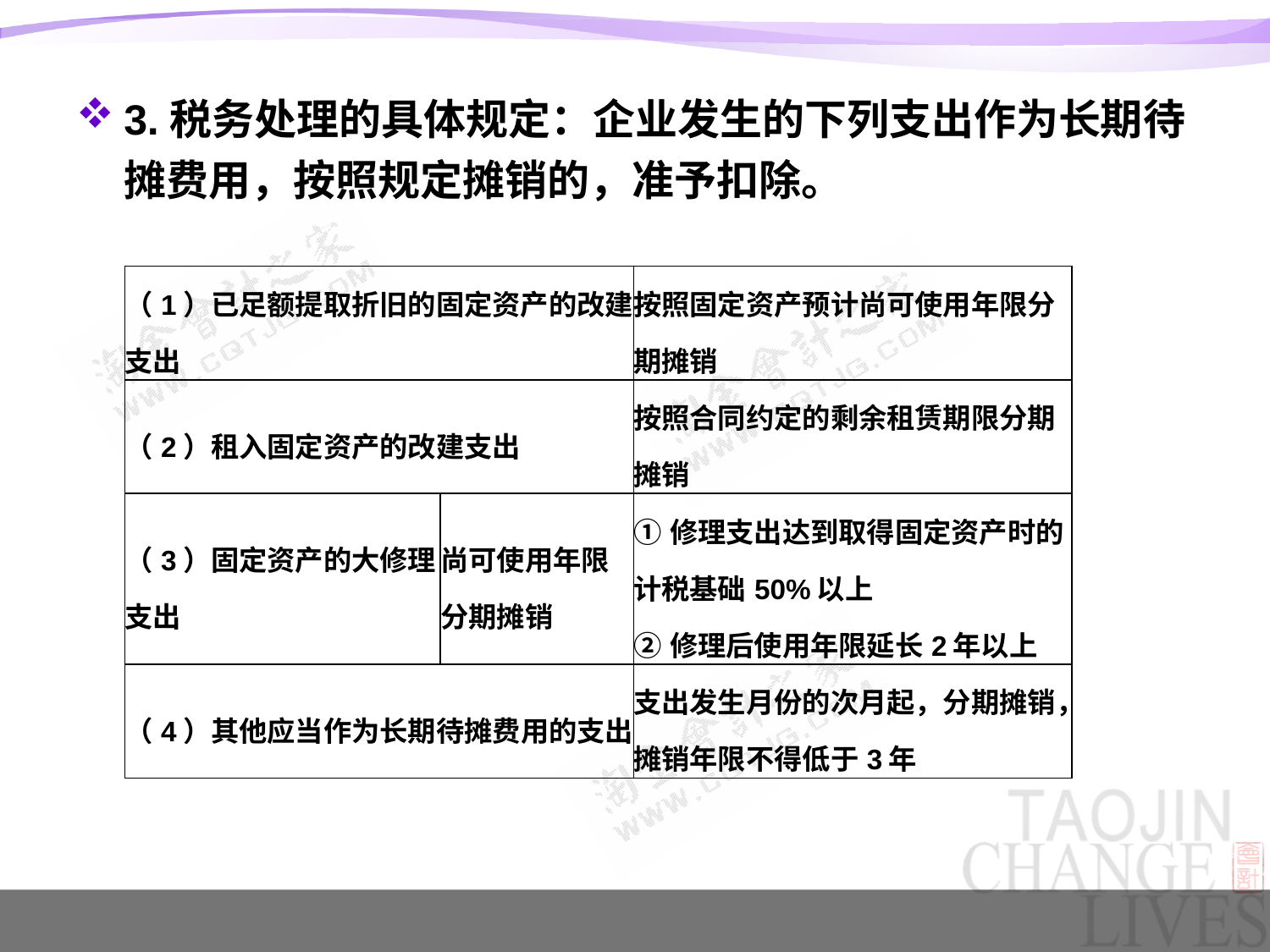

3.税务处理的具体规定：企业发生的下列支出作为长期待摊费用，按照规定摊销的，准予扣除。
| （1）已足额提取折旧的固定资产的改建支出 |  | 按照固定资产预计尚可使用年限分期摊销 |
| --- | --- | --- |
| （2）租入固定资产的改建支出 |  | 按照合同约定的剩余租赁期限分期摊销 |
| （3）固定资产的大修理支出 | 尚可使用年限分期摊销 | ①修理支出达到取得固定资产时的计税基础50%以上 ②修理后使用年限延长2年以上 |
| （4）其他应当作为长期待摊费用的支出 |  | 支出发生月份的次月起，分期摊销，摊销年限不得低于3年 |